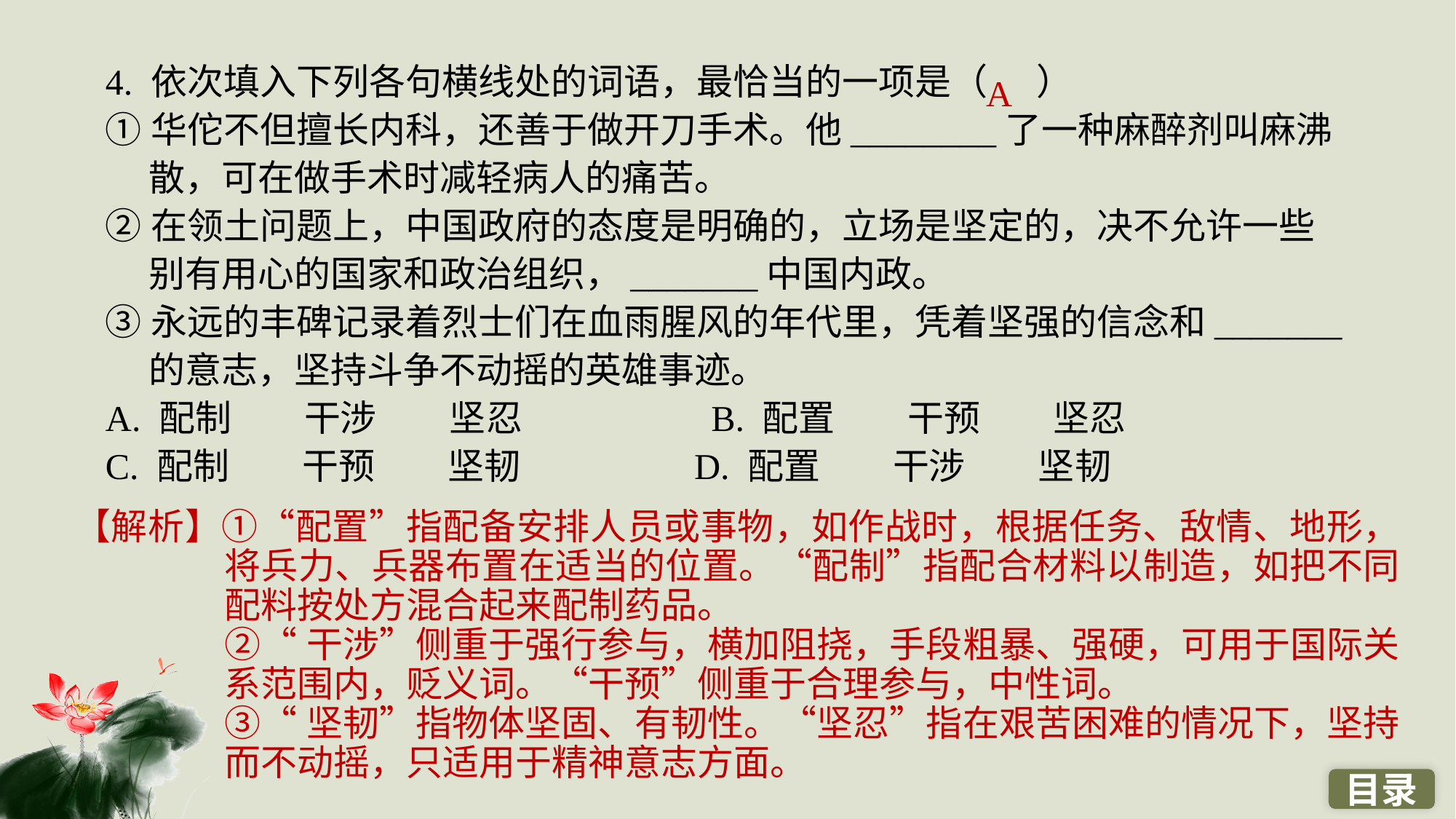

4. 依次填入下列各句横线处的词语，最恰当的一项是（      ）
①华佗不但擅长内科，还善于做开刀手术。他________了一种麻醉剂叫麻沸散，可在做手术时减轻病人的痛苦。
②在领土问题上，中国政府的态度是明确的，立场是坚定的，决不允许一些别有用心的国家和政治组织，_______中国内政。
③永远的丰碑记录着烈士们在血雨腥风的年代里，凭着坚强的信念和_______的意志，坚持斗争不动摇的英雄事迹。
A. 配制　　干涉　　坚忍		 B. 配置　　干预　　坚忍
C. 配制　　干预　　坚韧 		D. 配置　　干涉　　坚韧
A
【解析】①“配置”指配备安排人员或事物，如作战时，根据任务、敌情、地形，将兵力、兵器布置在适当的位置。“配制”指配合材料以制造，如把不同配料按处方混合起来配制药品。
②“干涉”侧重于强行参与，横加阻挠，手段粗暴、强硬，可用于国际关系范围内，贬义词。“干预”侧重于合理参与，中性词。
③“坚韧”指物体坚固、有韧性。“坚忍”指在艰苦困难的情况下，坚持而不动摇，只适用于精神意志方面。